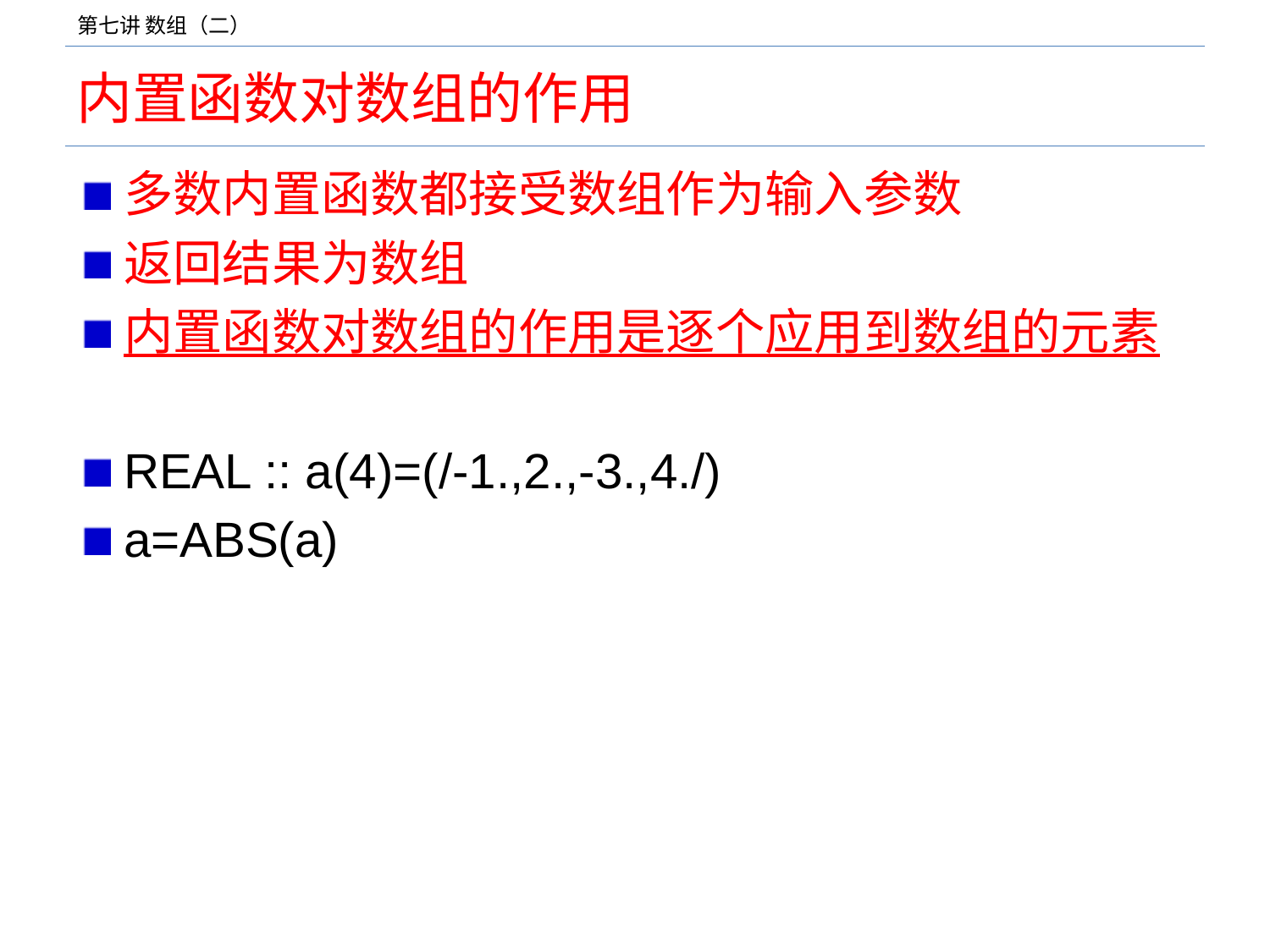

# 内置函数对数组的作用
多数内置函数都接受数组作为输入参数
返回结果为数组
内置函数对数组的作用是逐个应用到数组的元素

REAL :: a(4)=(/-1.,2.,-3.,4./)
a=ABS(a)